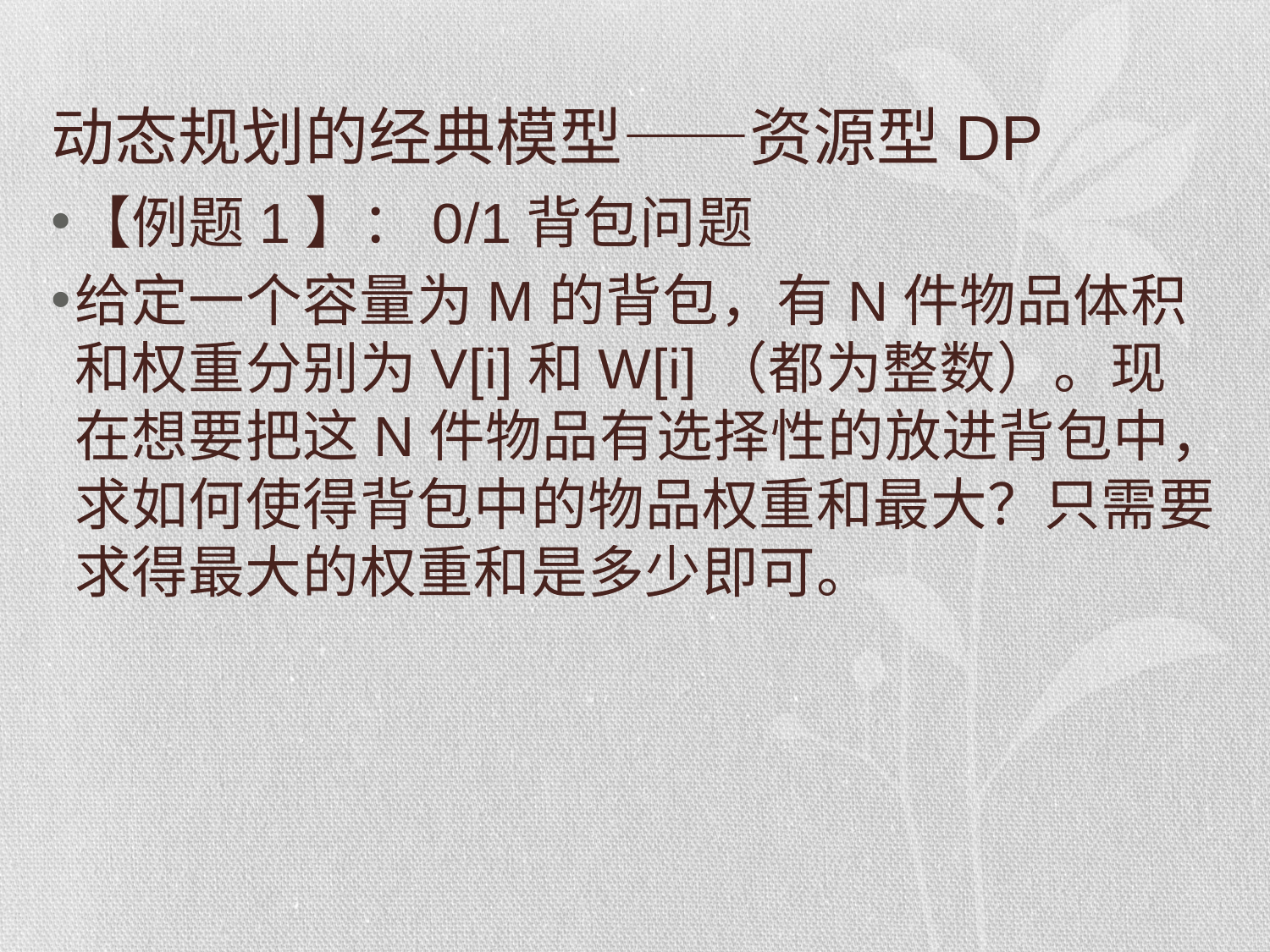

# 动态规划的经典模型——资源型DP
【例题1】：0/1背包问题
给定一个容量为M的背包，有N件物品体积和权重分别为V[i]和W[i]（都为整数）。现在想要把这N件物品有选择性的放进背包中，求如何使得背包中的物品权重和最大？只需要求得最大的权重和是多少即可。